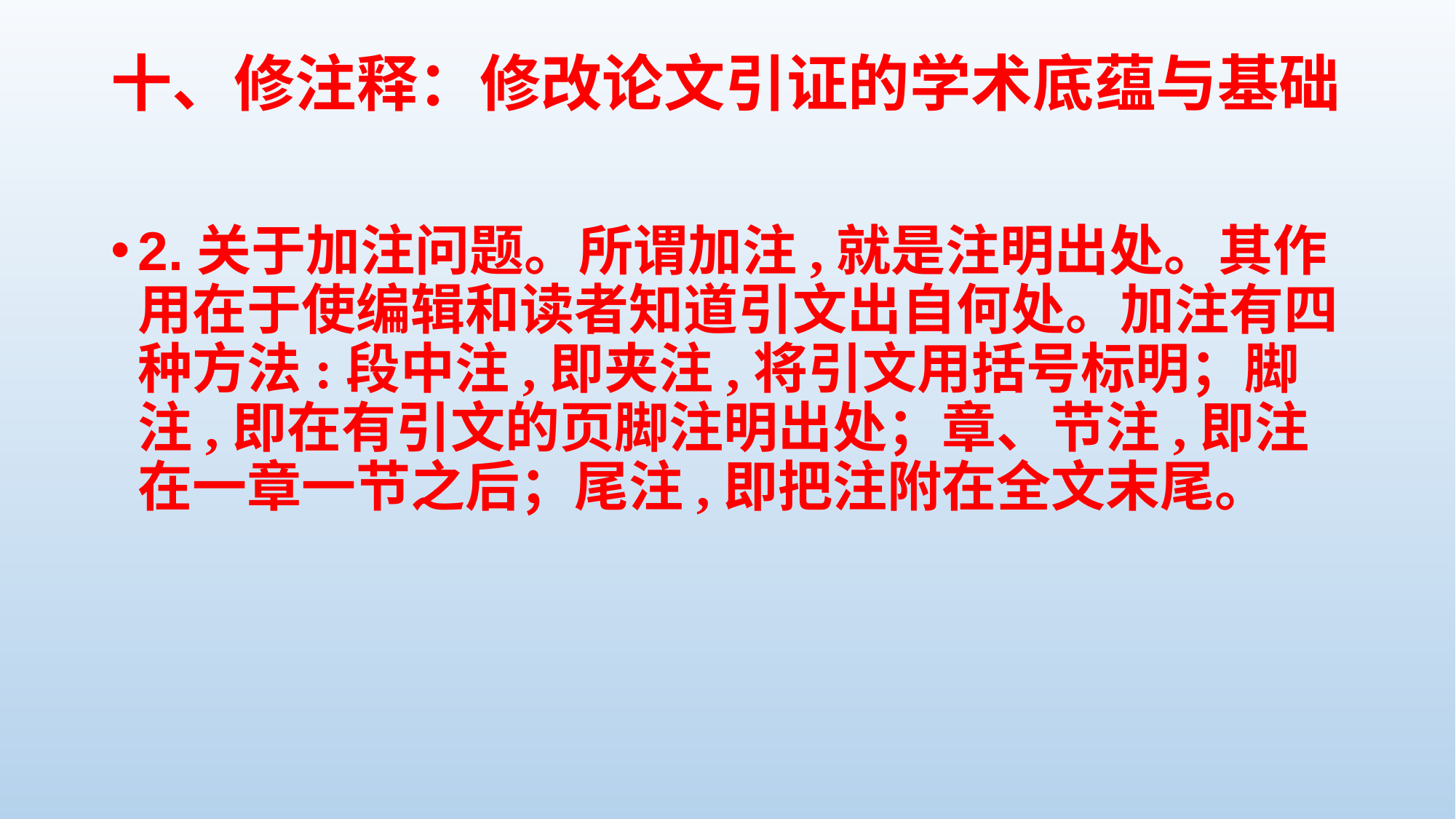

# 十、修注释：修改论文引证的学术底蕴与基础
2.关于加注问题。所谓加注,就是注明出处。其作用在于使编辑和读者知道引文出自何处。加注有四种方法:段中注,即夹注,将引文用括号标明；脚注,即在有引文的页脚注明出处；章、节注,即注在一章一节之后；尾注,即把注附在全文末尾。